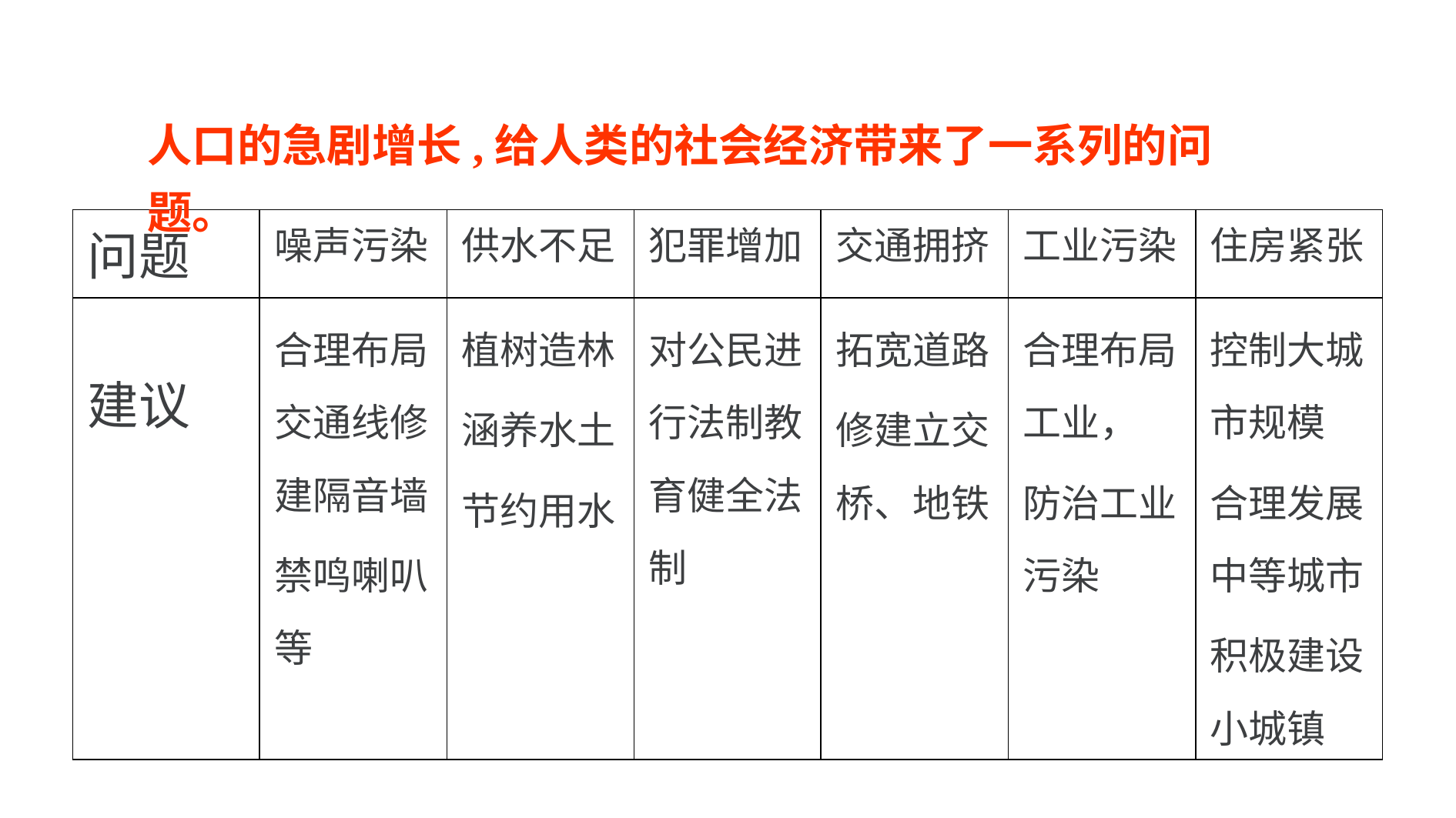

人口的急剧增长,给人类的社会经济带来了一系列的问题。
| 问题 | 噪声污染 | 供水不足 | 犯罪增加 | 交通拥挤 | 工业污染 | 住房紧张 |
| --- | --- | --- | --- | --- | --- | --- |
| 建议 | 合理布局交通线修建隔音墙 禁鸣喇叭等 | 植树造林 涵养水土 节约用水 | 对公民进行法制教育健全法制 | 拓宽道路 修建立交桥、地铁 | 合理布局工业， 防治工业污染 | 控制大城市规模 合理发展中等城市 积极建设小城镇 |